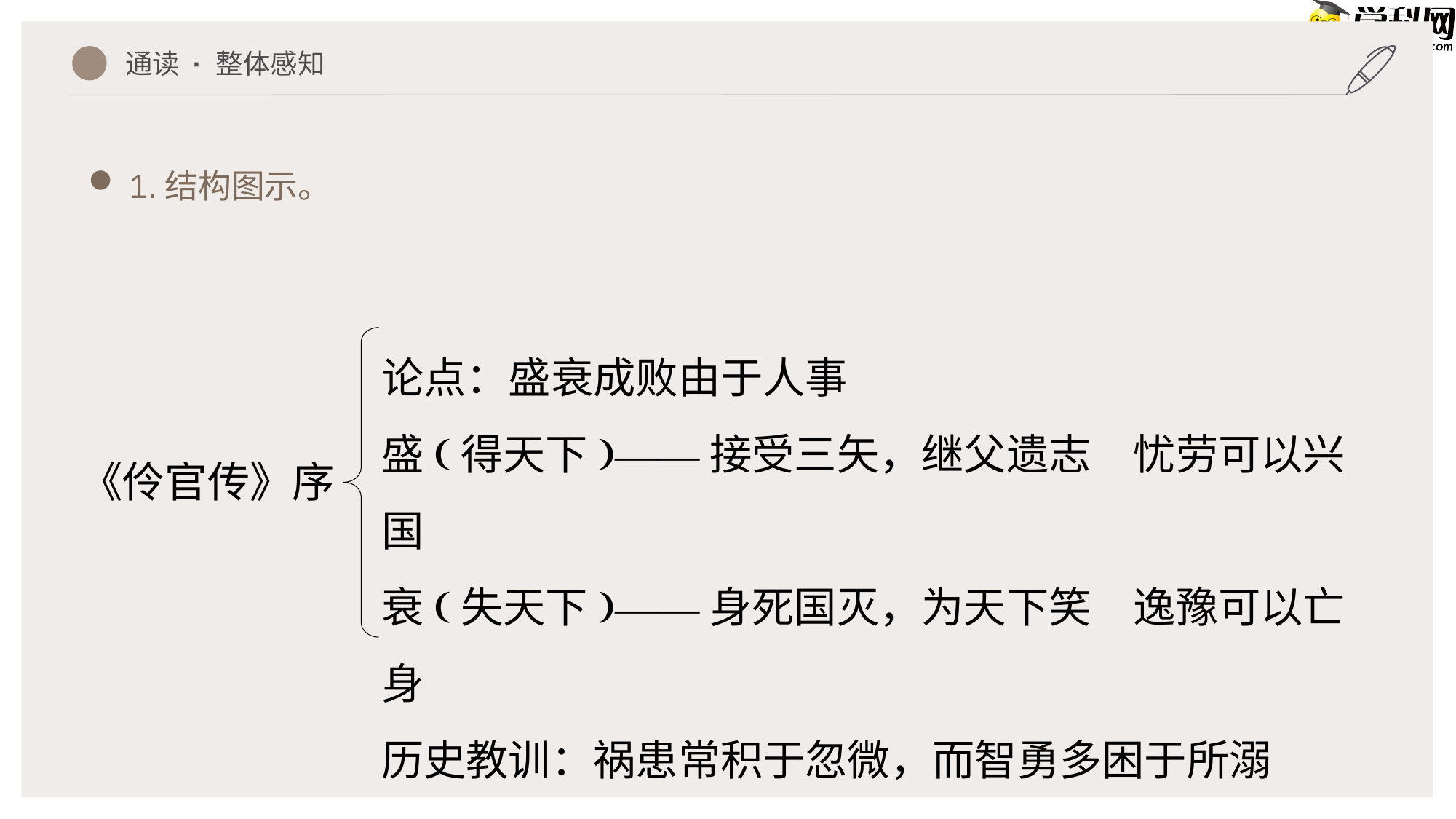

1.结构图示。
通读 · 整体感知

论点：盛衰成败由于人事
盛(得天下)——接受三矢，继父遗志　忧劳可以兴国
衰(失天下)——身死国灭，为天下笑　逸豫可以亡身
历史教训：祸患常积于忽微，而智勇多困于所溺

《伶官传》序